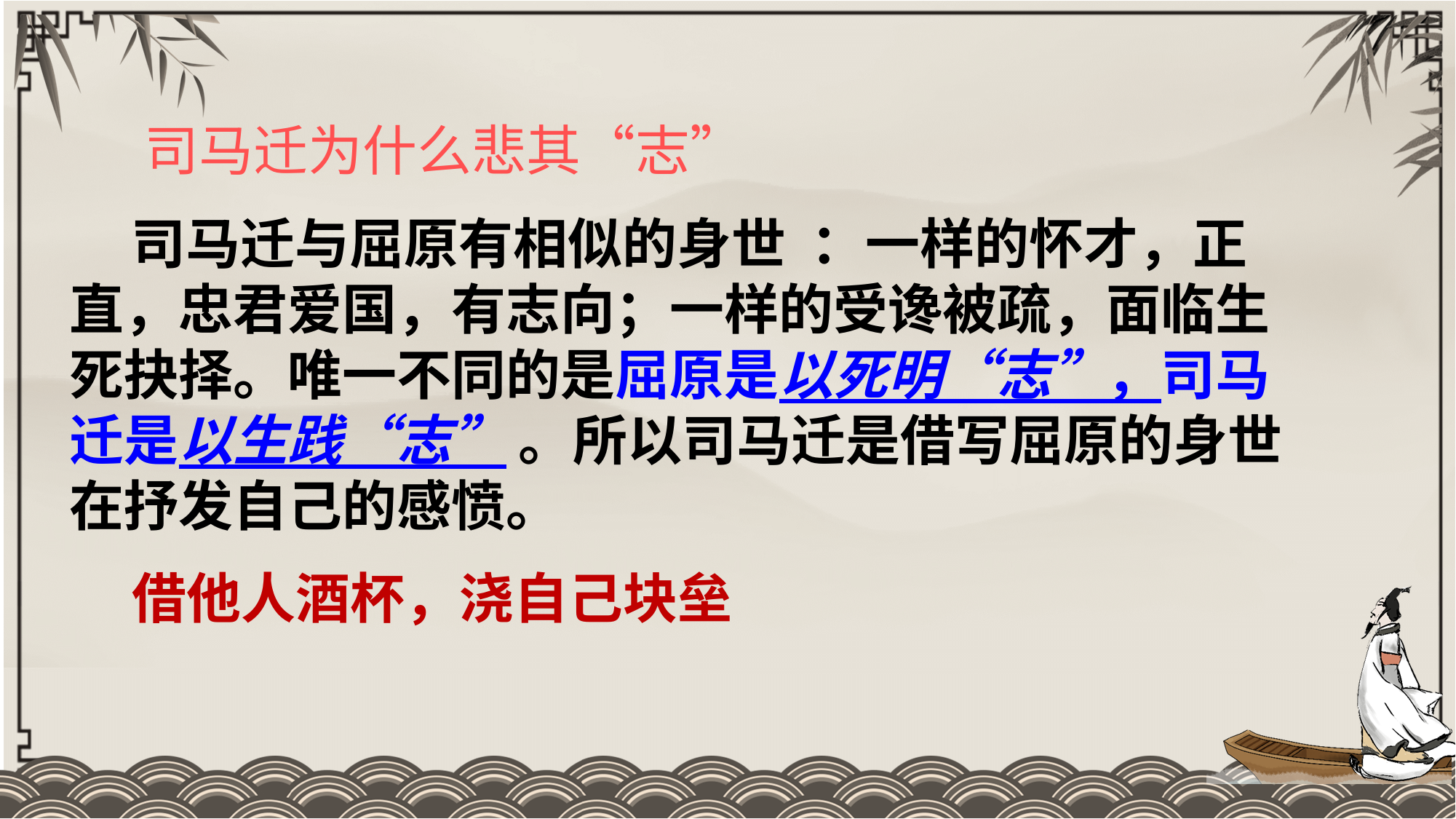

司马迁为什么悲其“志”
    司马迁与屈原有相似的身世  ：一样的怀才，正直，忠君爱国，有志向；一样的受谗被疏，面临生死抉择。唯一不同的是屈原是以死明“志”，司马迁是以生践“志” 。所以司马迁是借写屈原的身世在抒发自己的感愤。
    借他人酒杯，浇自己块垒